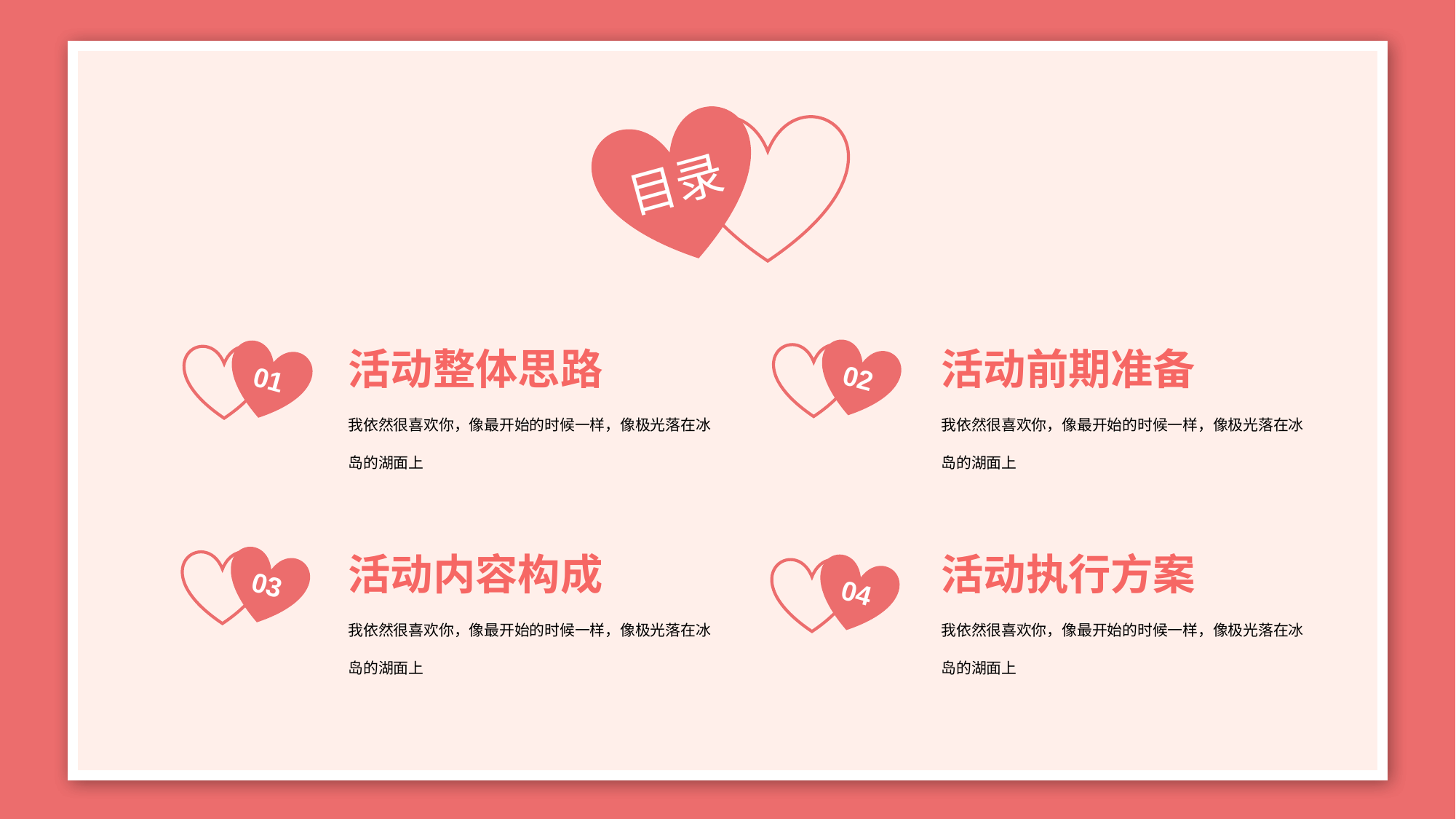

目录

活动前期准备
活动整体思路

02

01
我依然很喜欢你，像最开始的时候一样，像极光落在冰岛的湖面上
我依然很喜欢你，像最开始的时候一样，像极光落在冰岛的湖面上
活动执行方案
活动内容构成
03

04
我依然很喜欢你，像最开始的时候一样，像极光落在冰岛的湖面上
我依然很喜欢你，像最开始的时候一样，像极光落在冰岛的湖面上